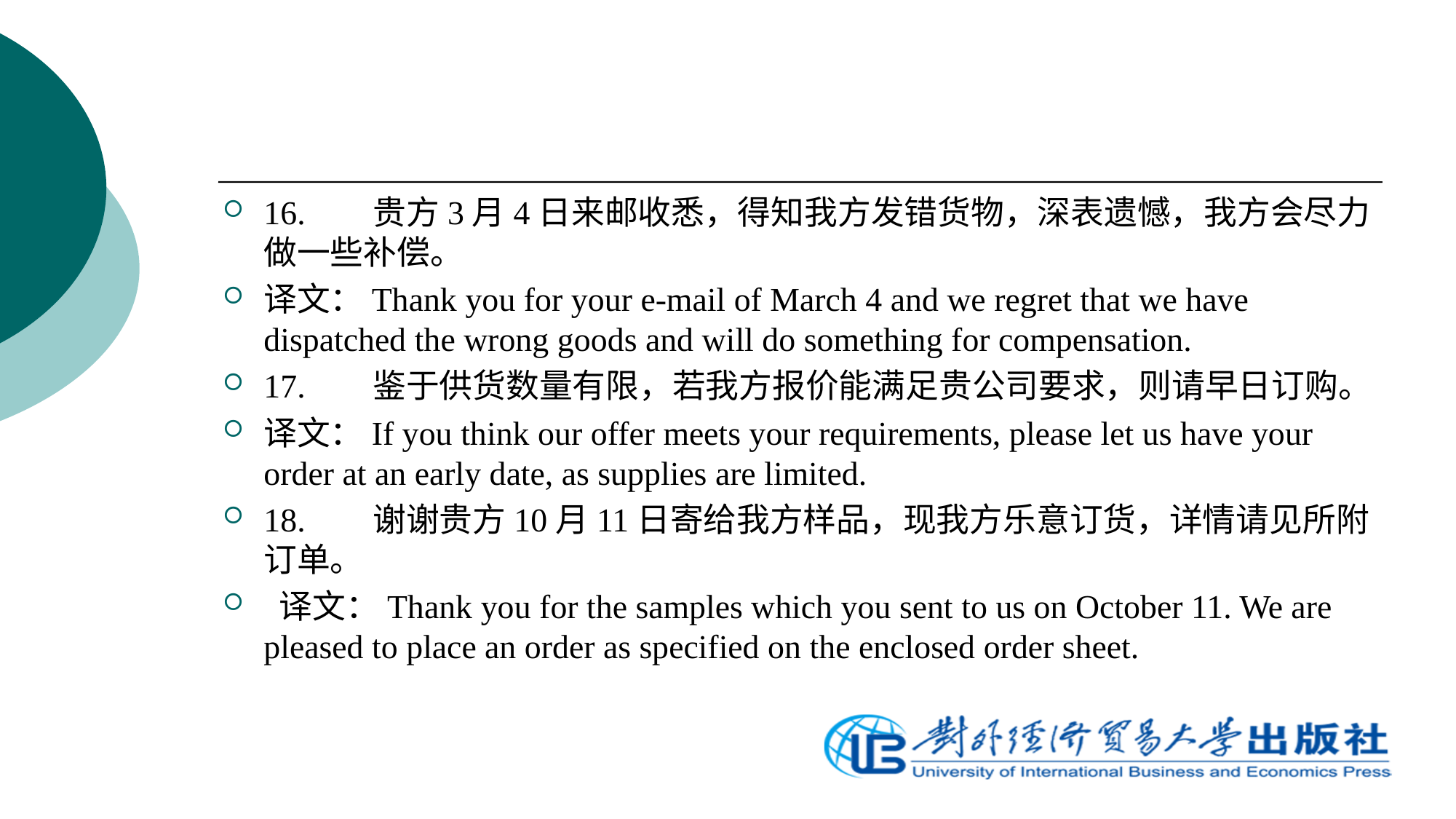

16.	贵方3月4日来邮收悉，得知我方发错货物，深表遗憾，我方会尽力做一些补偿。
译文：Thank you for your e-mail of March 4 and we regret that we have dispatched the wrong goods and will do something for compensation.
17.	鉴于供货数量有限，若我方报价能满足贵公司要求，则请早日订购。
译文：If you think our offer meets your requirements, please let us have your order at an early date, as supplies are limited.
18.	谢谢贵方10月11日寄给我方样品，现我方乐意订货，详情请见所附订单。
 译文：Thank you for the samples which you sent to us on October 11. We are pleased to place an order as specified on the enclosed order sheet.